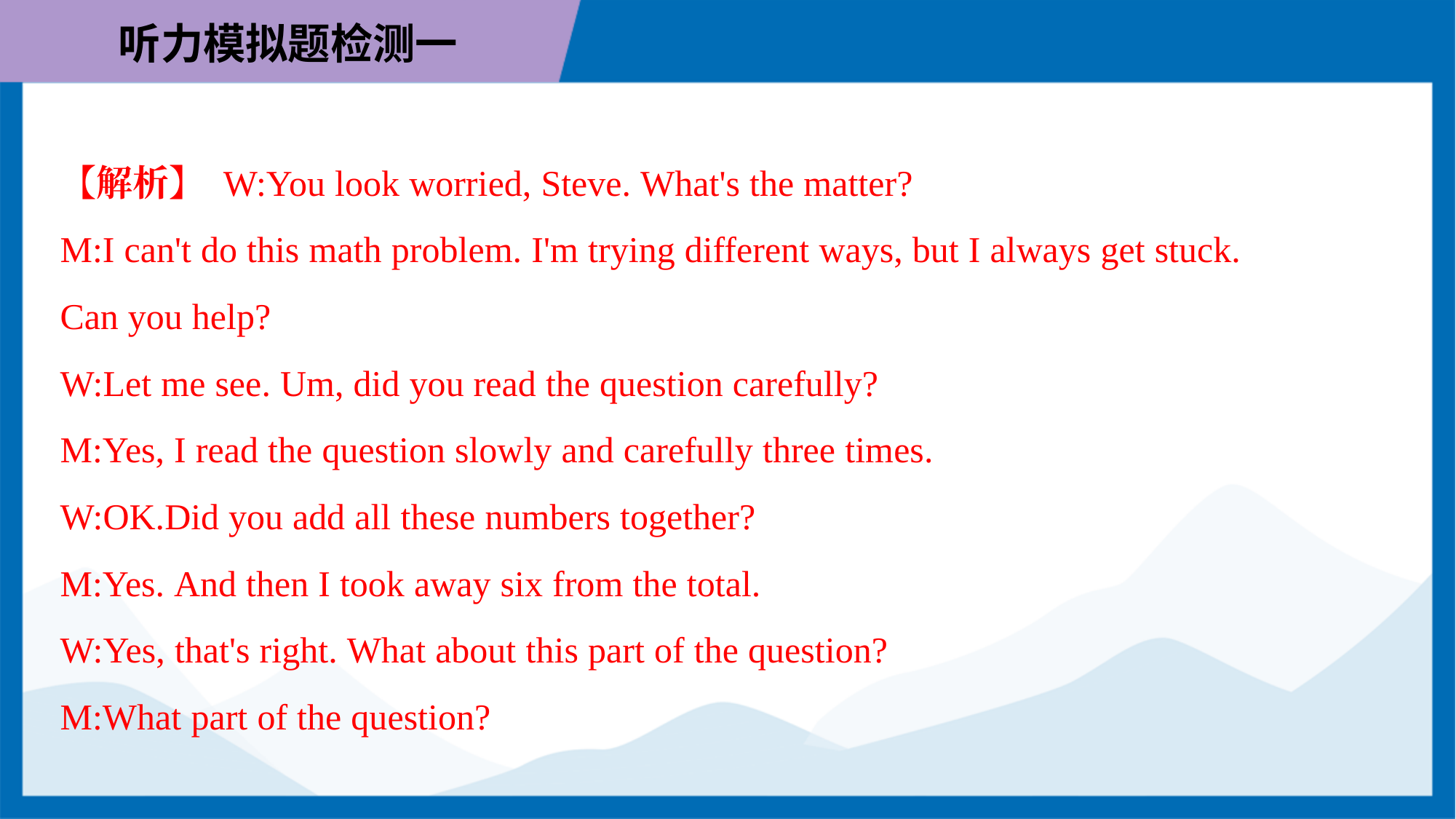

【解析】 W:You look worried, Steve. What's the matter?
M:I can't do this math problem. I'm trying different ways, but I always get stuck.
Can you help?
W:Let me see. Um, did you read the question carefully?
M:Yes, I read the question slowly and carefully three times.
W:OK.Did you add all these numbers together?
M:Yes. And then I took away six from the total.
W:Yes, that's right. What about this part of the question?
M:What part of the question?